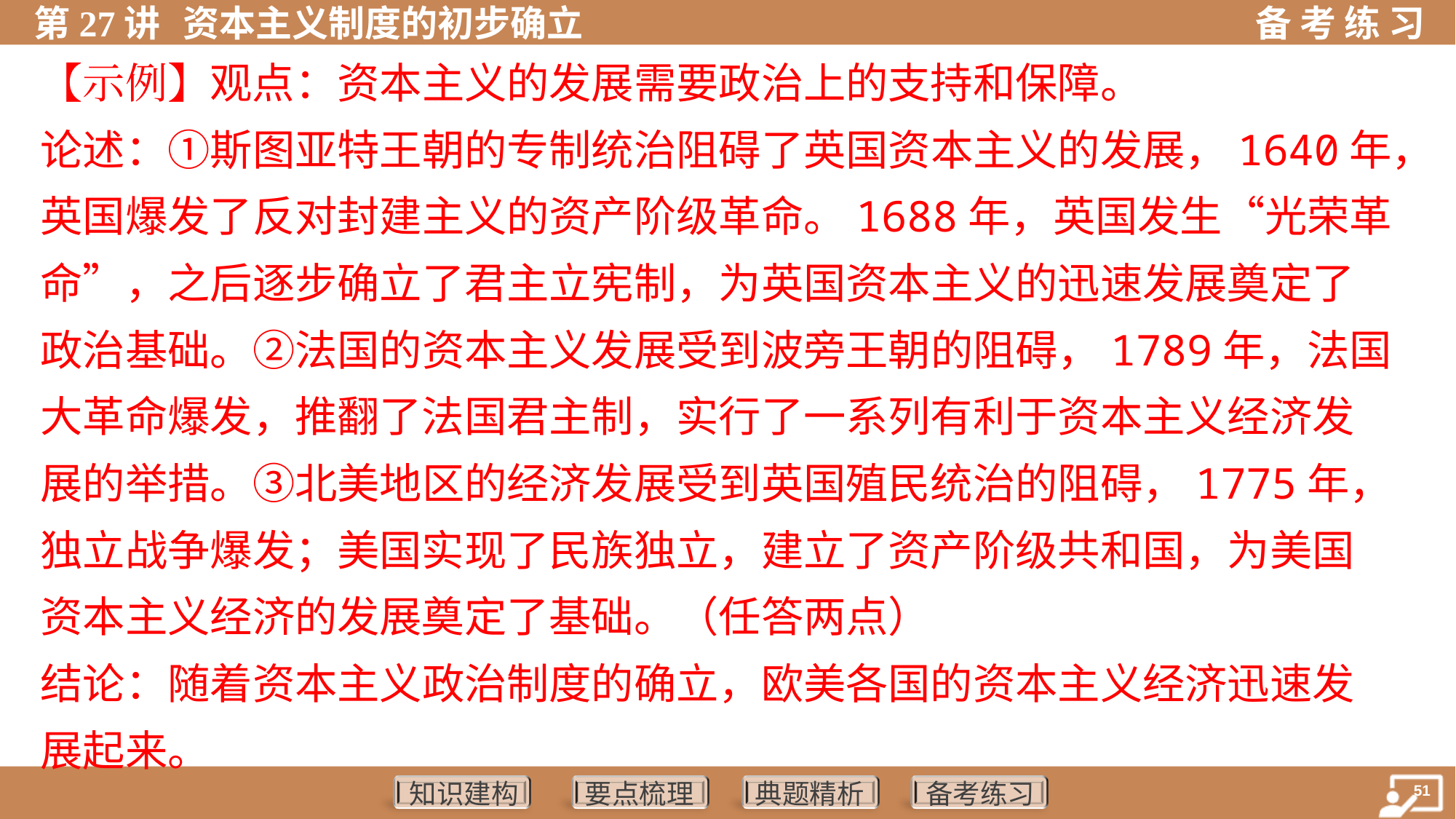

【示例】观点：资本主义的发展需要政治上的支持和保障。
论述：①斯图亚特王朝的专制统治阻碍了英国资本主义的发展，1640年，
英国爆发了反对封建主义的资产阶级革命。1688年，英国发生“光荣革
命”，之后逐步确立了君主立宪制，为英国资本主义的迅速发展奠定了
政治基础。②法国的资本主义发展受到波旁王朝的阻碍，1789年，法国
大革命爆发，推翻了法国君主制，实行了一系列有利于资本主义经济发
展的举措。③北美地区的经济发展受到英国殖民统治的阻碍，1775年，
独立战争爆发；美国实现了民族独立，建立了资产阶级共和国，为美国
资本主义经济的发展奠定了基础。（任答两点）
结论：随着资本主义政治制度的确立，欧美各国的资本主义经济迅速发
展起来。